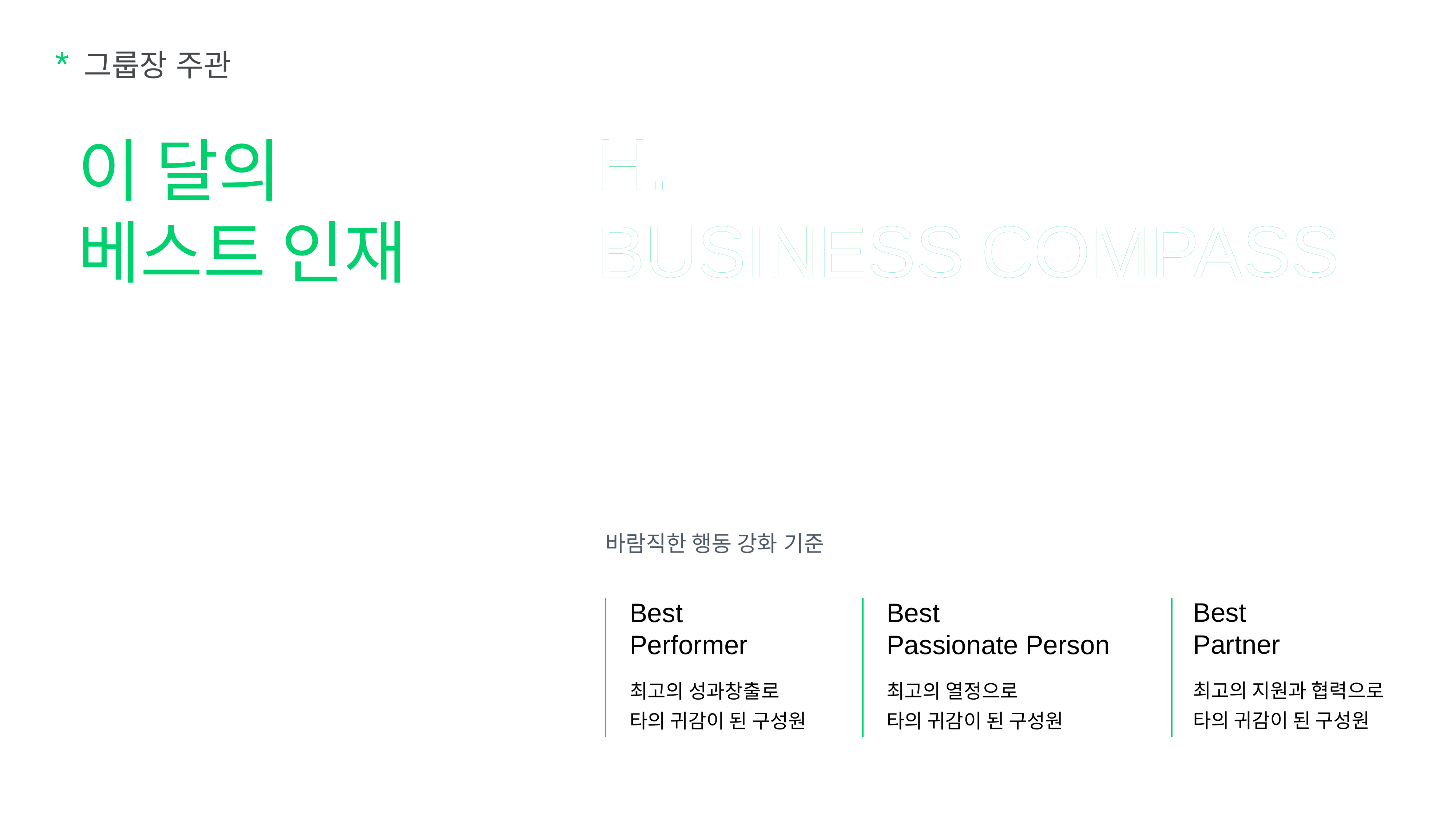

그룹장 주관
*

이 달의
베스트 인재
H.
BUSINESS COMPASS
바람직한 행동 강화 기준
Best Partner
Best Performer
Best
Passionate Person

최고의 지원과 협력으로
타의 귀감이 된 구성원
최고의 성과창출로
타의 귀감이 된 구성원
최고의 열정으로
타의 귀감이 된 구성원